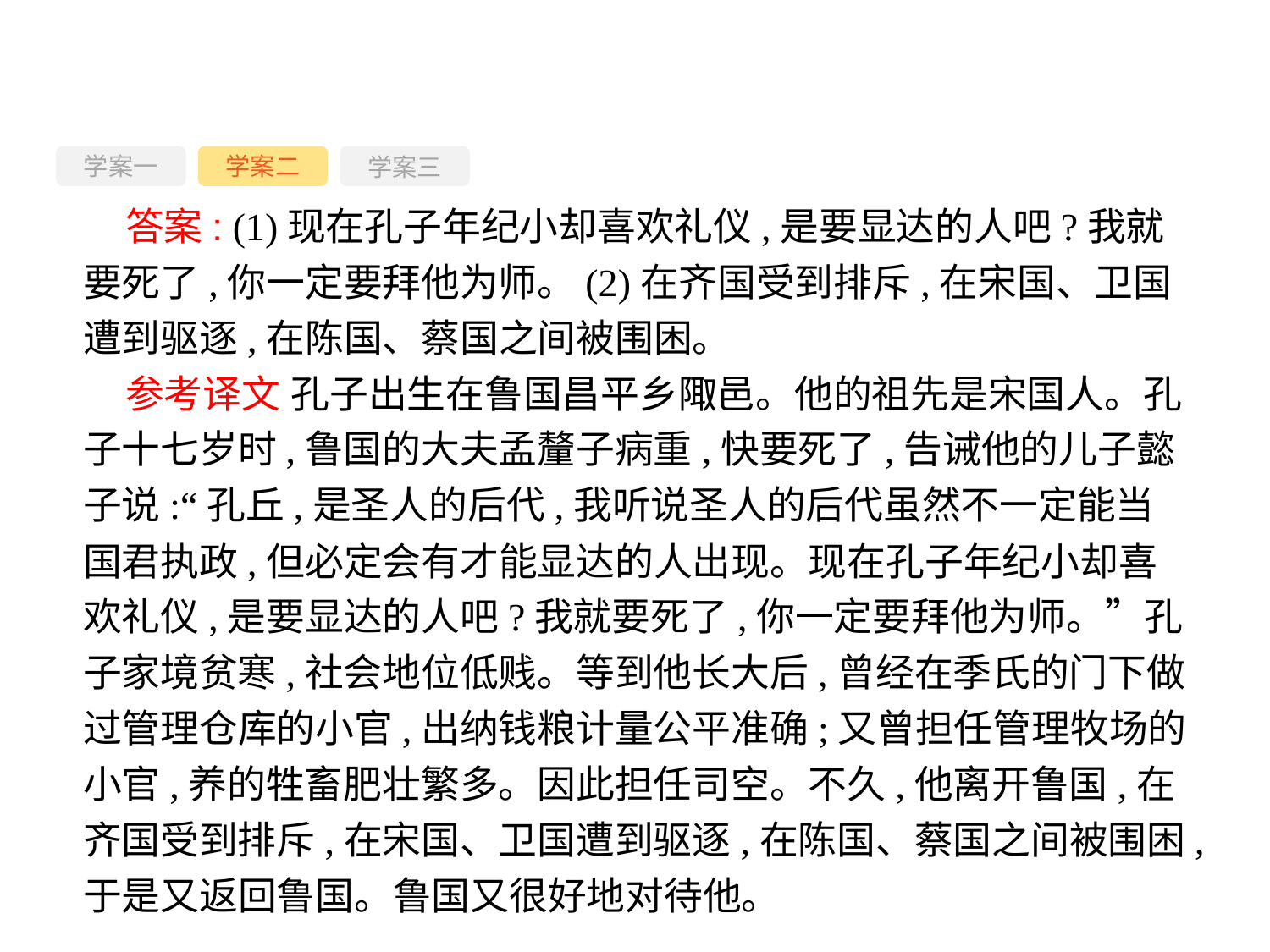

学案一
学案三
学案二
答案: (1)现在孔子年纪小却喜欢礼仪,是要显达的人吧?我就要死了,你一定要拜他为师。(2)在齐国受到排斥,在宋国、卫国遭到驱逐,在陈国、蔡国之间被围困。
参考译文 孔子出生在鲁国昌平乡陬邑。他的祖先是宋国人。孔子十七岁时,鲁国的大夫孟釐子病重,快要死了,告诫他的儿子懿子说:“孔丘,是圣人的后代,我听说圣人的后代虽然不一定能当国君执政,但必定会有才能显达的人出现。现在孔子年纪小却喜欢礼仪,是要显达的人吧?我就要死了,你一定要拜他为师。”孔子家境贫寒,社会地位低贱。等到他长大后,曾经在季氏的门下做过管理仓库的小官,出纳钱粮计量公平准确;又曾担任管理牧场的小官,养的牲畜肥壮繁多。因此担任司空。不久,他离开鲁国,在齐国受到排斥,在宋国、卫国遭到驱逐,在陈国、蔡国之间被围困,于是又返回鲁国。鲁国又很好地对待他。
-132-